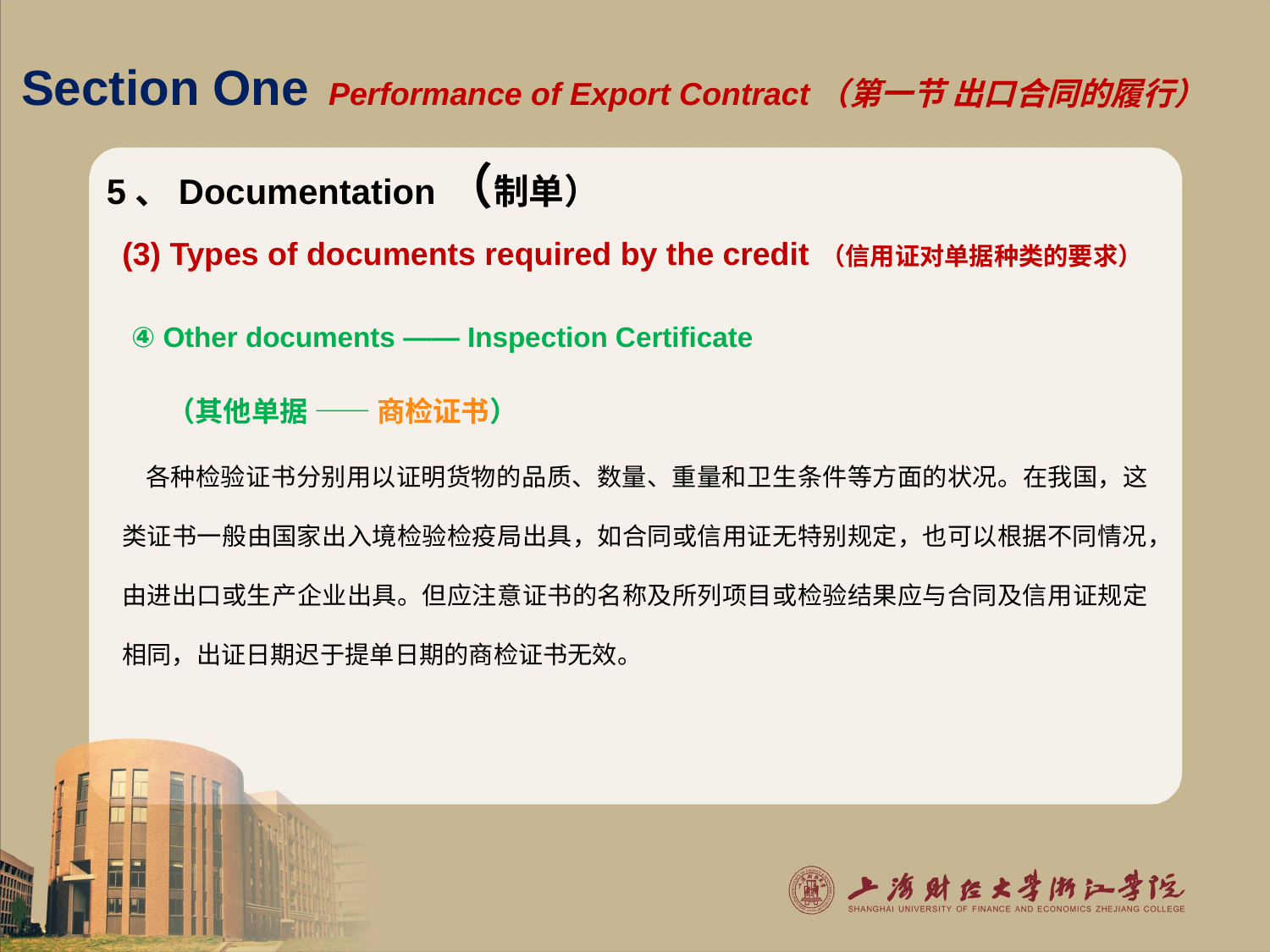

# Section One  Performance of Export Contract（第一节 出口合同的履行）
5、Documentation（制单）
(3) Types of documents required by the credit  （信用证对单据种类的要求）
 ④ Other documents —— Inspection Certificate
      （其他单据 —— 商检证书）
   各种检验证书分别用以证明货物的品质、数量、重量和卫生条件等方面的状况。在我国，这类证书一般由国家出入境检验检疫局出具，如合同或信用证无特别规定，也可以根据不同情况，由进出口或生产企业出具。但应注意证书的名称及所列项目或检验结果应与合同及信用证规定相同，出证日期迟于提单日期的商检证书无效。